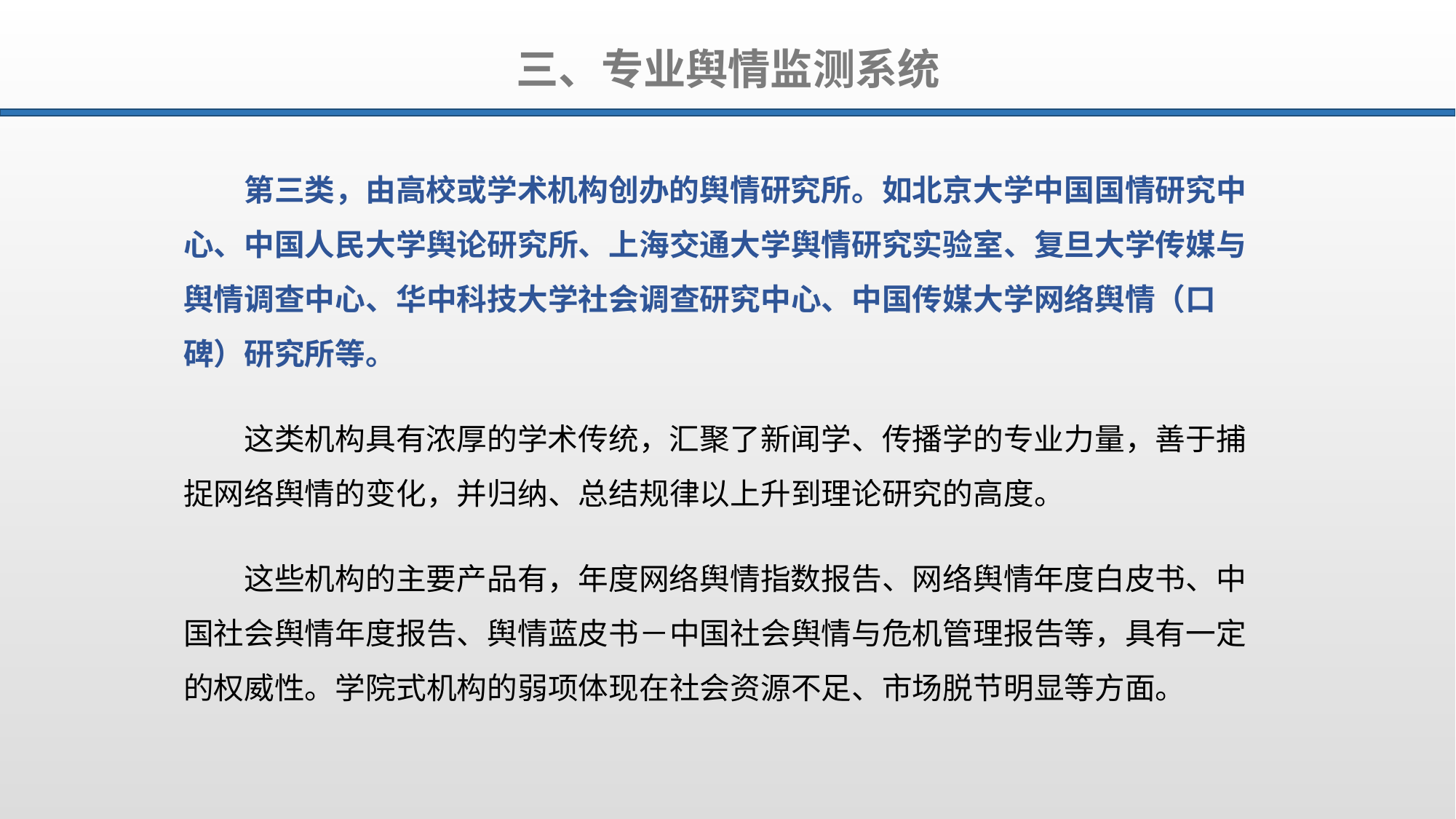

三、专业舆情监测系统

第三类，由高校或学术机构创办的舆情研究所。如北京大学中国国情研究中心、中国人民大学舆论研究所、上海交通大学舆情研究实验室、复旦大学传媒与舆情调查中心、华中科技大学社会调查研究中心、中国传媒大学网络舆情（口碑）研究所等。
这类机构具有浓厚的学术传统，汇聚了新闻学、传播学的专业力量，善于捕捉网络舆情的变化，并归纳、总结规律以上升到理论研究的高度。
这些机构的主要产品有，年度网络舆情指数报告、网络舆情年度白皮书、中国社会舆情年度报告、舆情蓝皮书－中国社会舆情与危机管理报告等，具有一定的权威性。学院式机构的弱项体现在社会资源不足、市场脱节明显等方面。